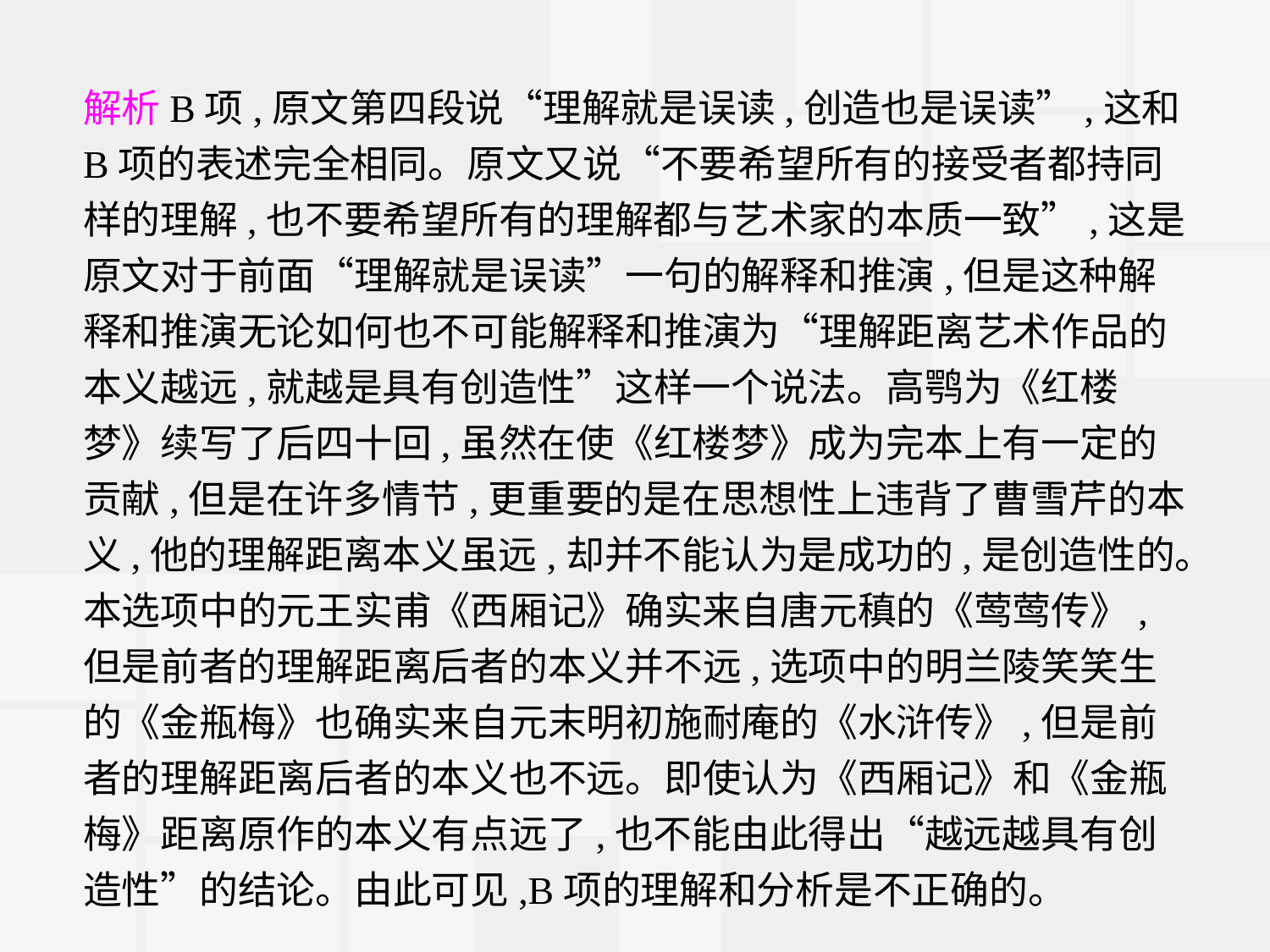

解析B项,原文第四段说“理解就是误读,创造也是误读”,这和B项的表述完全相同。原文又说“不要希望所有的接受者都持同样的理解,也不要希望所有的理解都与艺术家的本质一致”,这是原文对于前面“理解就是误读”一句的解释和推演,但是这种解释和推演无论如何也不可能解释和推演为“理解距离艺术作品的本义越远,就越是具有创造性”这样一个说法。高鹗为《红楼梦》续写了后四十回,虽然在使《红楼梦》成为完本上有一定的贡献,但是在许多情节,更重要的是在思想性上违背了曹雪芹的本义,他的理解距离本义虽远,却并不能认为是成功的,是创造性的。本选项中的元王实甫《西厢记》确实来自唐元稹的《莺莺传》,但是前者的理解距离后者的本义并不远,选项中的明兰陵笑笑生的《金瓶梅》也确实来自元末明初施耐庵的《水浒传》,但是前者的理解距离后者的本义也不远。即使认为《西厢记》和《金瓶梅》距离原作的本义有点远了,也不能由此得出“越远越具有创造性”的结论。由此可见,B项的理解和分析是不正确的。